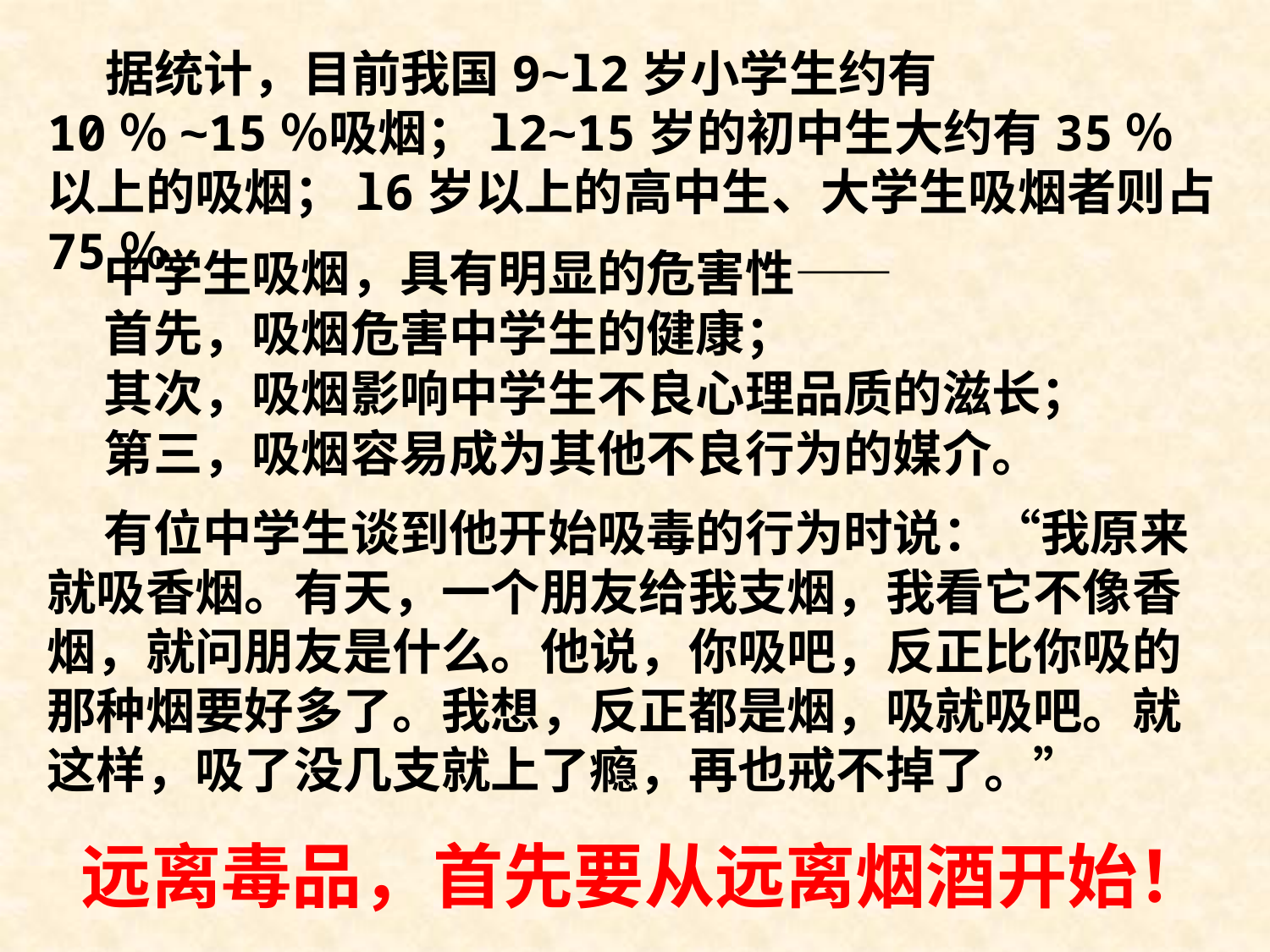

据统计，目前我国9~l2岁小学生约有10％~15％吸烟；l2~15岁的初中生大约有35％以上的吸烟；l6岁以上的高中生、大学生吸烟者则占75％。
    中学生吸烟，具有明显的危害性——
    首先，吸烟危害中学生的健康；
    其次，吸烟影响中学生不良心理品质的滋长；
    第三，吸烟容易成为其他不良行为的媒介。
    有位中学生谈到他开始吸毒的行为时说：“我原来就吸香烟。有天，一个朋友给我支烟，我看它不像香烟，就问朋友是什么。他说，你吸吧，反正比你吸的那种烟要好多了。我想，反正都是烟，吸就吸吧。就这样，吸了没几支就上了瘾，再也戒不掉了。”
 远离毒品，首先要从远离烟酒开始！